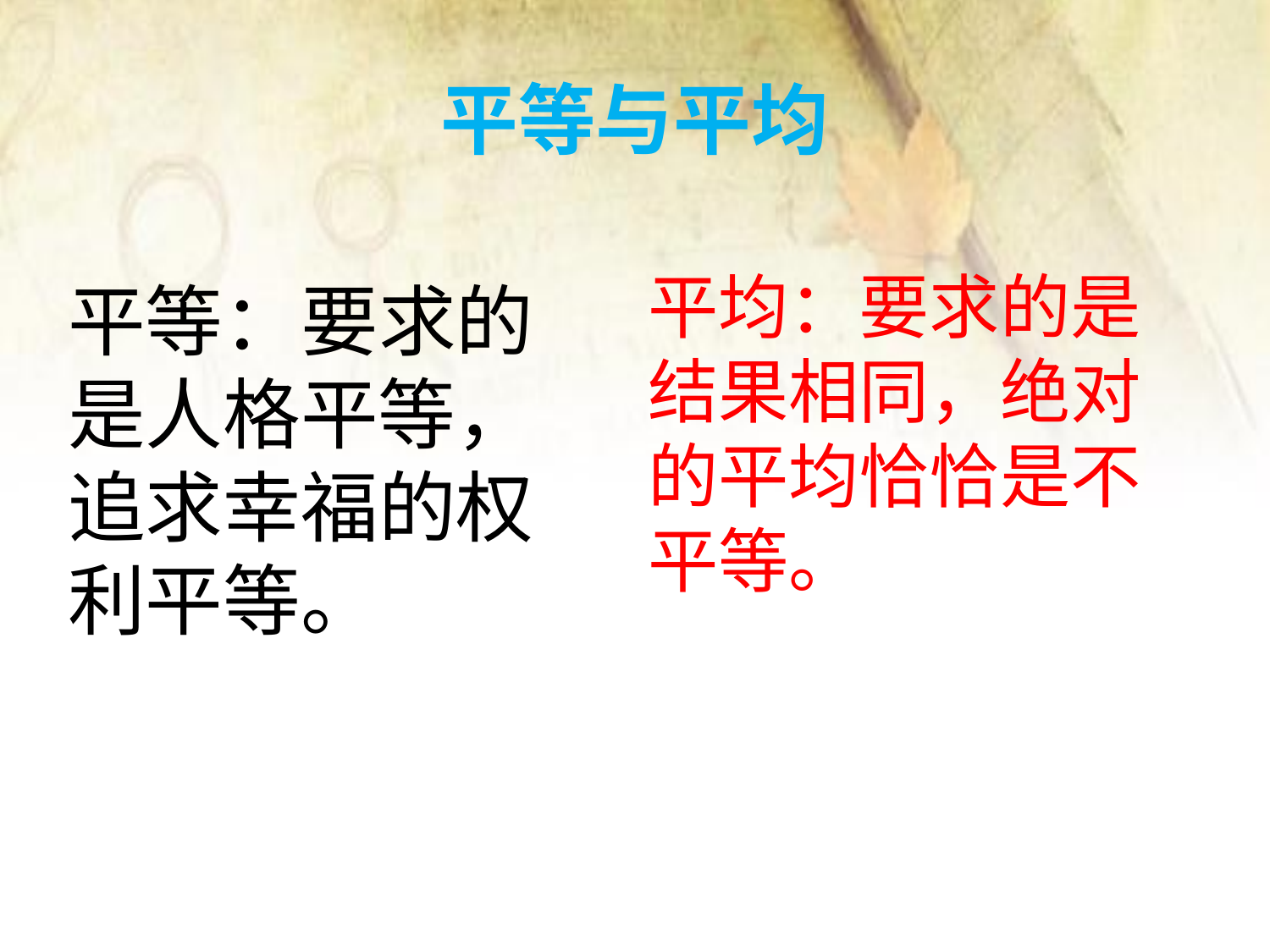

# 平等与平均
平均：要求的是结果相同，绝对的平均恰恰是不平等。
平等：要求的是人格平等，追求幸福的权利平等。